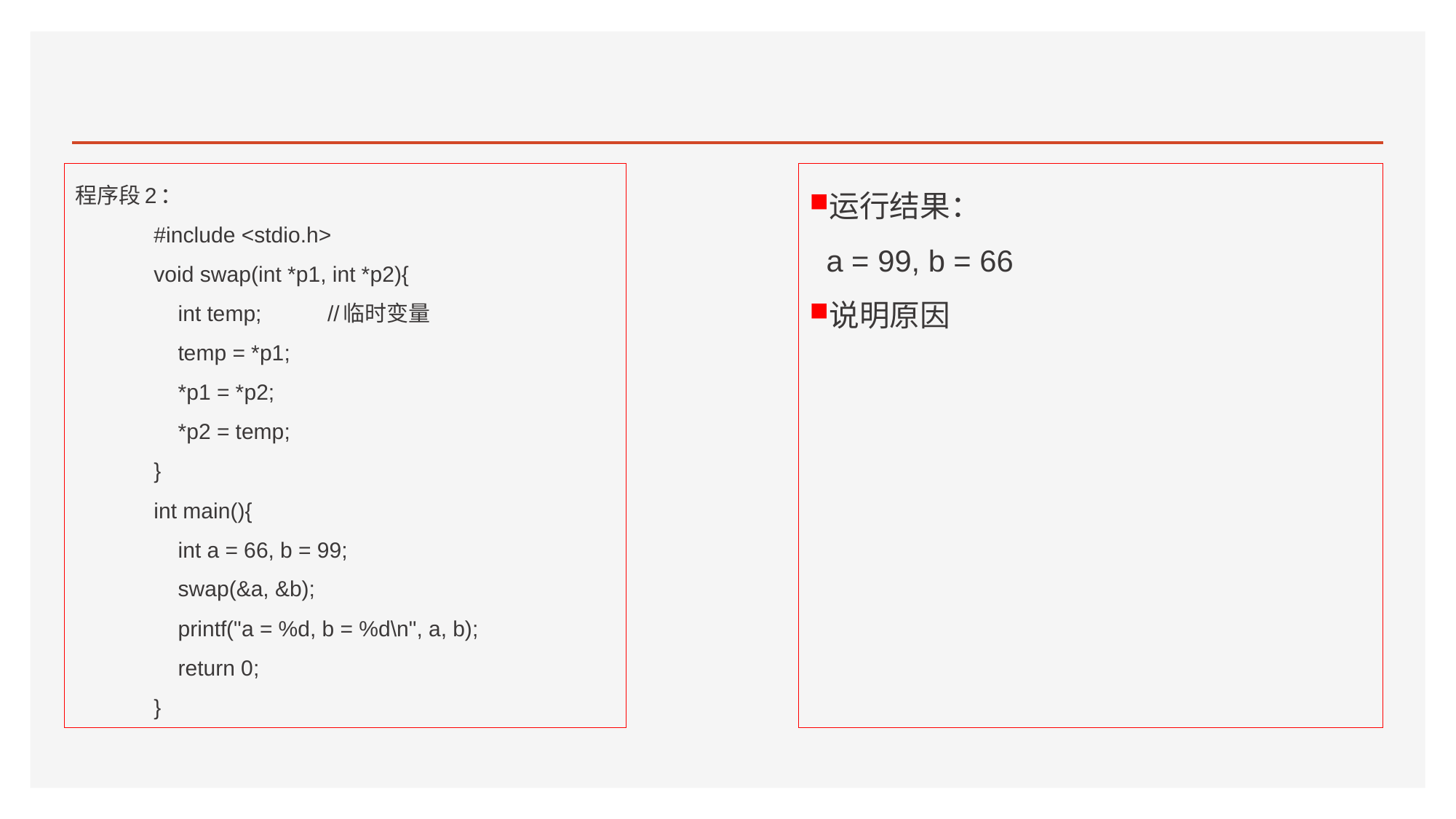

#
程序段2：
	#include <stdio.h>
	void swap(int *p1, int *p2){
	    int temp;           //临时变量
	    temp = *p1;
	    *p1 = *p2;
	    *p2 = temp;
	}
	int main(){
	    int a = 66, b = 99;
	    swap(&a, &b);
	    printf("a = %d, b = %d\n", a, b);
	    return 0;
	}
运行结果：
  a = 99, b = 66
说明原因